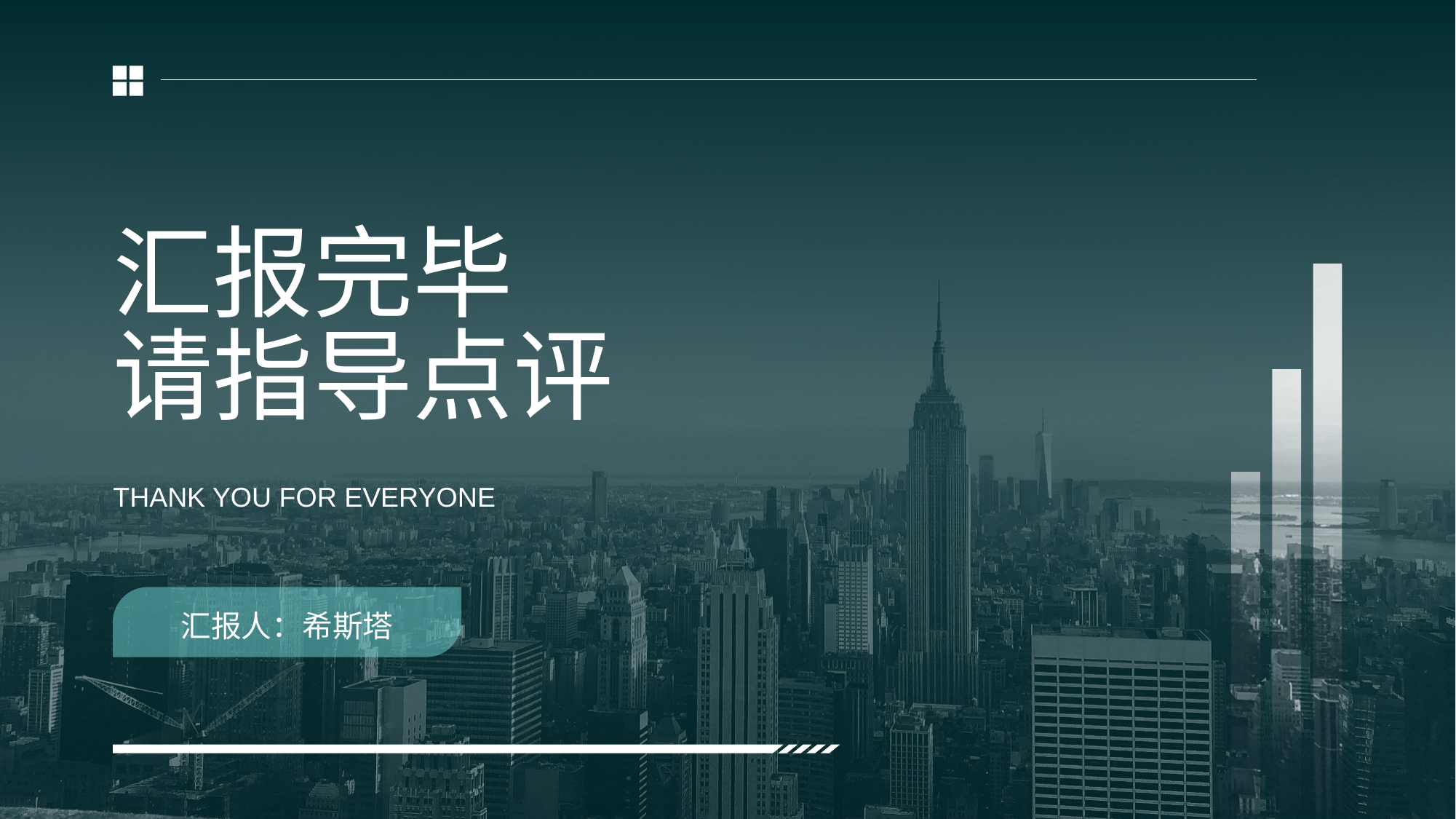

汇报完毕
请指导点评
THANK YOU FOR EVERYONE

汇报人：希斯塔